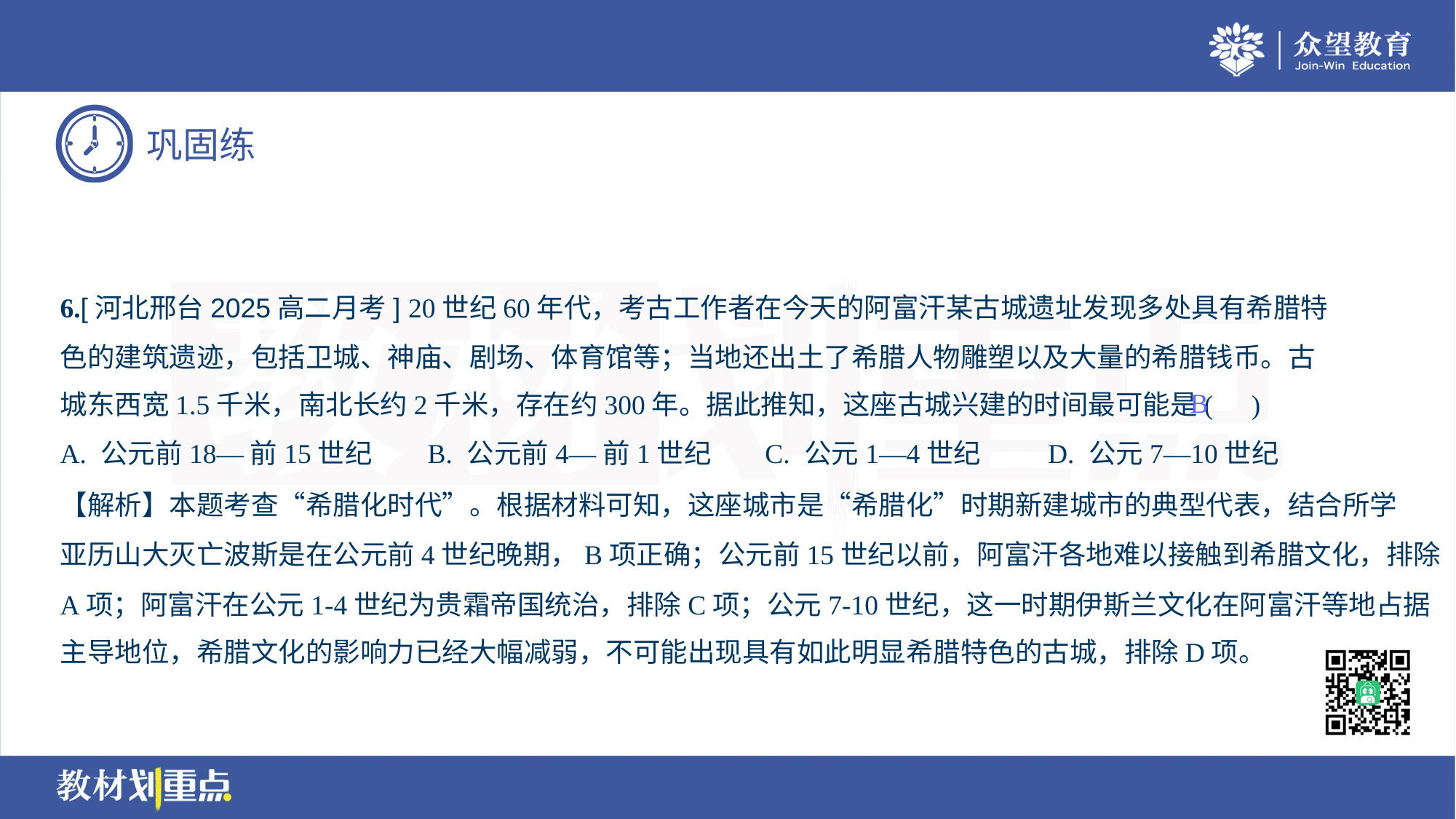

6.[河北邢台2025高二月考] 20世纪60年代，考古工作者在今天的阿富汗某古城遗址发现多处具有希腊特
色的建筑遗迹，包括卫城、神庙、剧场、体育馆等；当地还出土了希腊人物雕塑以及大量的希腊钱币。古
城东西宽1.5千米，南北长约2千米，存在约300年。据此推知，这座古城兴建的时间最可能是(     )
B
A. 公元前18—前15世纪	B. 公元前4—前1世纪	C. 公元1—4世纪	D. 公元7—10世纪
【解析】本题考查“希腊化时代”。根据材料可知，这座城市是“希腊化”时期新建城市的典型代表，结合所学
亚历山大灭亡波斯是在公元前4世纪晚期，B项正确；公元前15世纪以前，阿富汗各地难以接触到希腊文化，排除
A项；阿富汗在公元1-4世纪为贵霜帝国统治，排除C项；公元7-10世纪，这一时期伊斯兰文化在阿富汗等地占据
主导地位，希腊文化的影响力已经大幅减弱，不可能出现具有如此明显希腊特色的古城，排除D项。